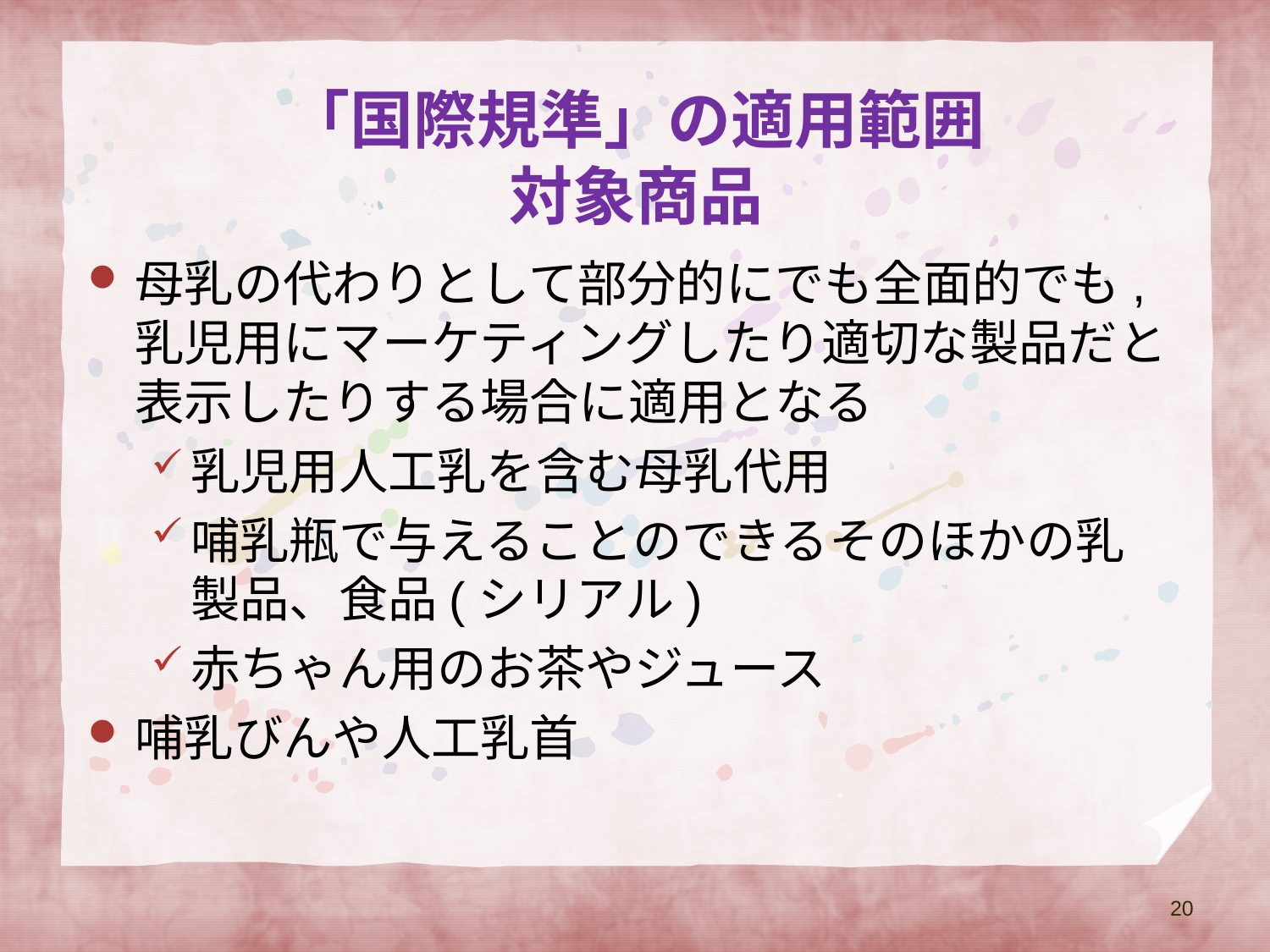

# 「国際規準」の適用範囲 対象商品
母乳の代わりとして部分的にでも全面的でも,乳児用にマーケティングしたり適切な製品だと表示したりする場合に適用となる
乳児用人工乳を含む母乳代用
哺乳瓶で与えることのできるそのほかの乳製品、食品(シリアル)
赤ちゃん用のお茶やジュース
哺乳びんや人工乳首

20